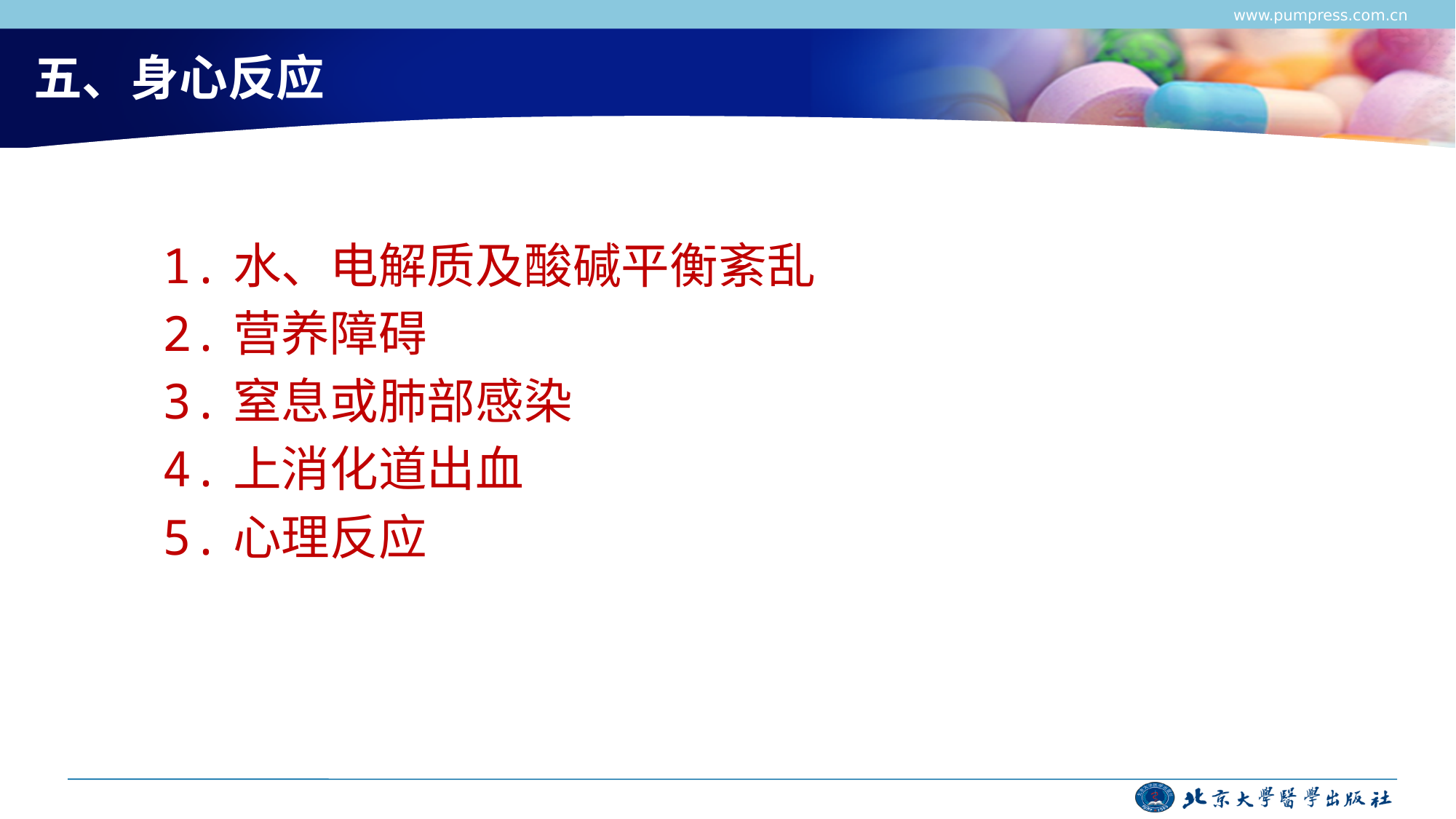

www.pumpress.com.cn
# 五、身心反应
1.水、电解质及酸碱平衡紊乱
2.营养障碍
3.窒息或肺部感染
4.上消化道出血
5.心理反应